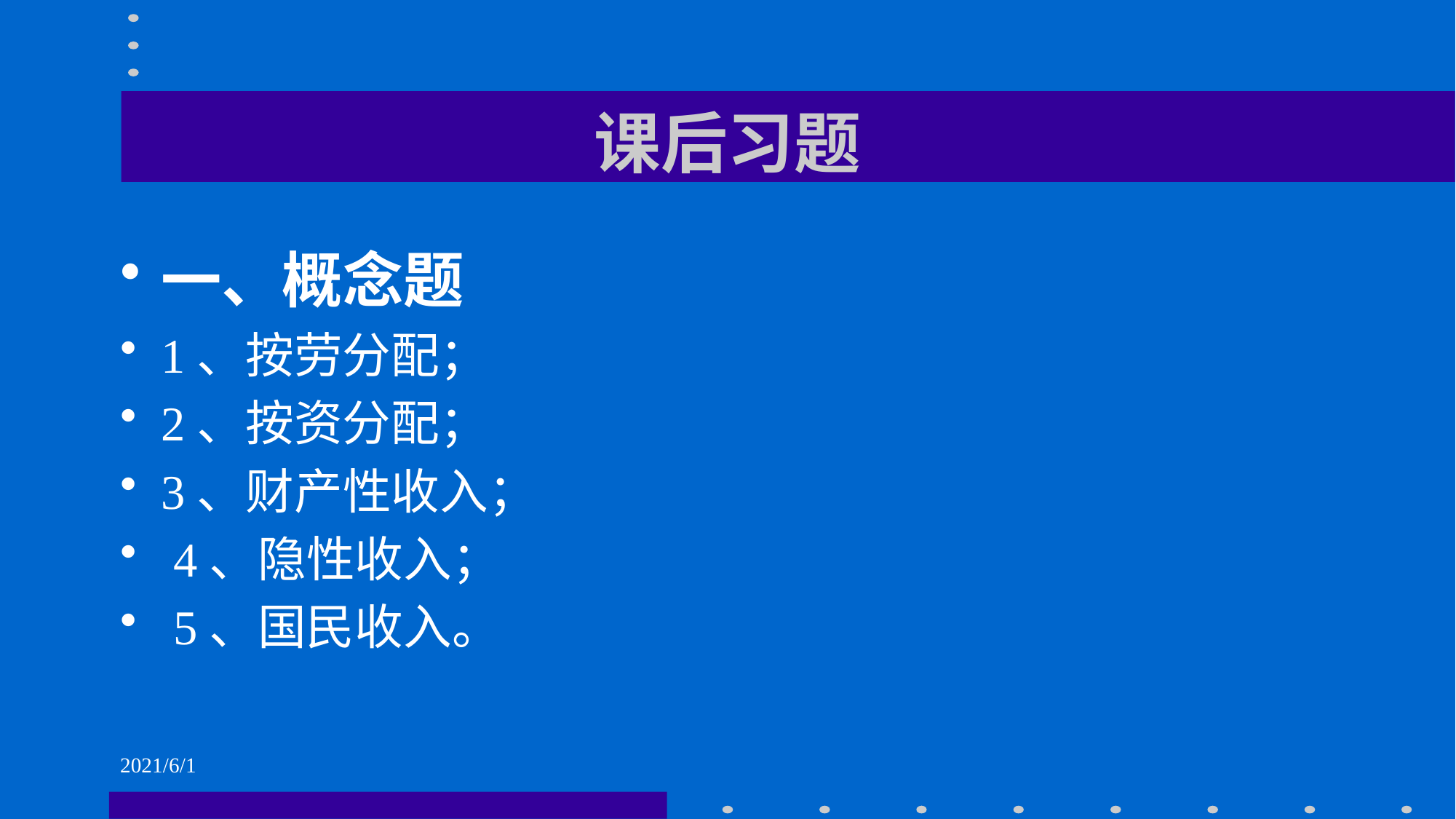

# 课后习题
一、概念题
1、按劳分配；
2、按资分配；
3、财产性收入；
 4、隐性收入；
 5、国民收入。
2021/6/1